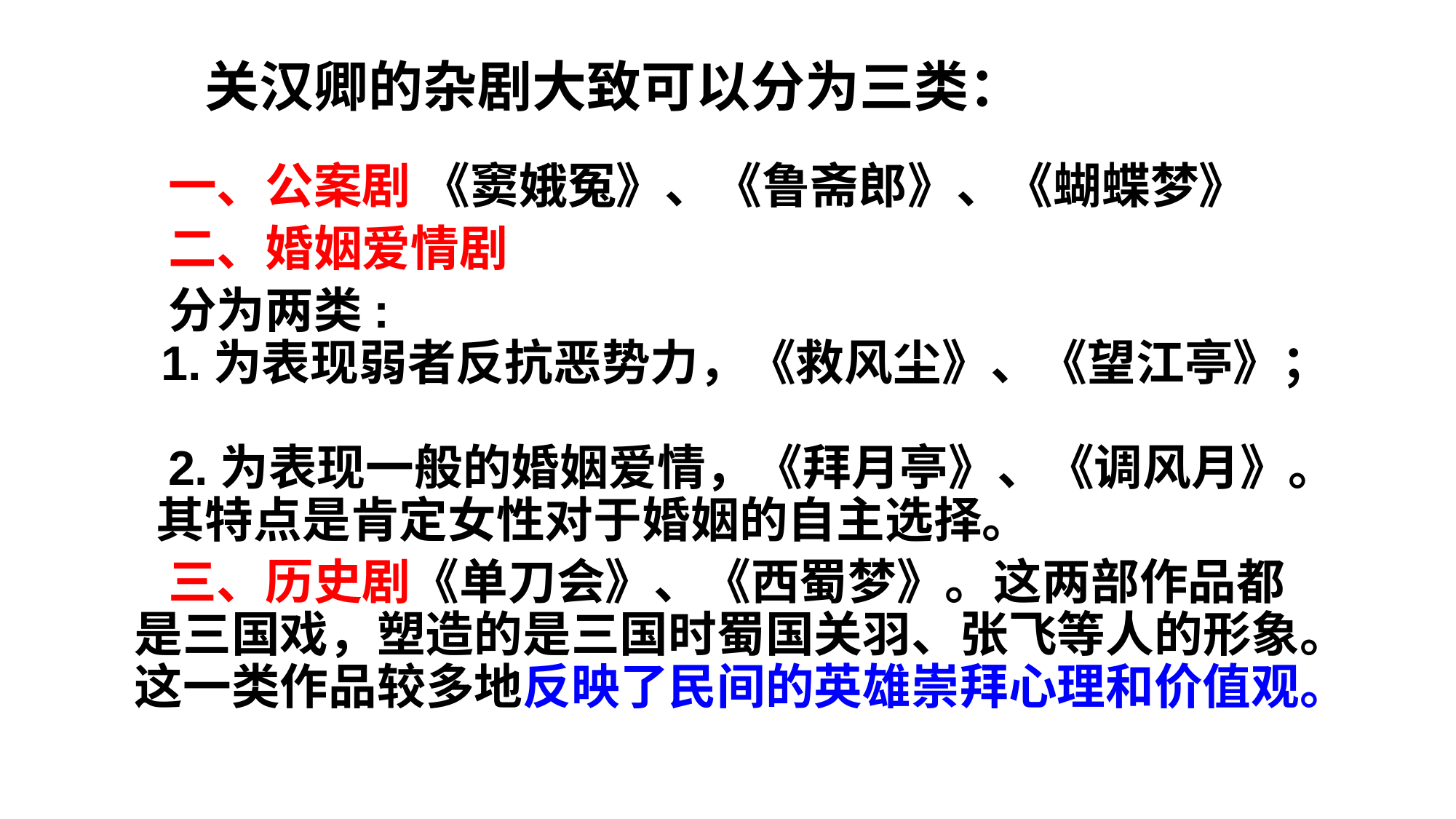

# 关汉卿的杂剧大致可以分为三类：
  一、公案剧 《窦娥冤》、《鲁斋郎》、《蝴蝶梦》
  二、婚姻爱情剧
  分为两类:
  1.为表现弱者反抗恶势力，《救风尘》、《望江亭》；
  2.为表现一般的婚姻爱情，《拜月亭》、《调风月》。  其特点是肯定女性对于婚姻的自主选择。
  三、历史剧《单刀会》、《西蜀梦》。这两部作品都是三国戏，塑造的是三国时蜀国关羽、张飞等人的形象。这一类作品较多地反映了民间的英雄崇拜心理和价值观。